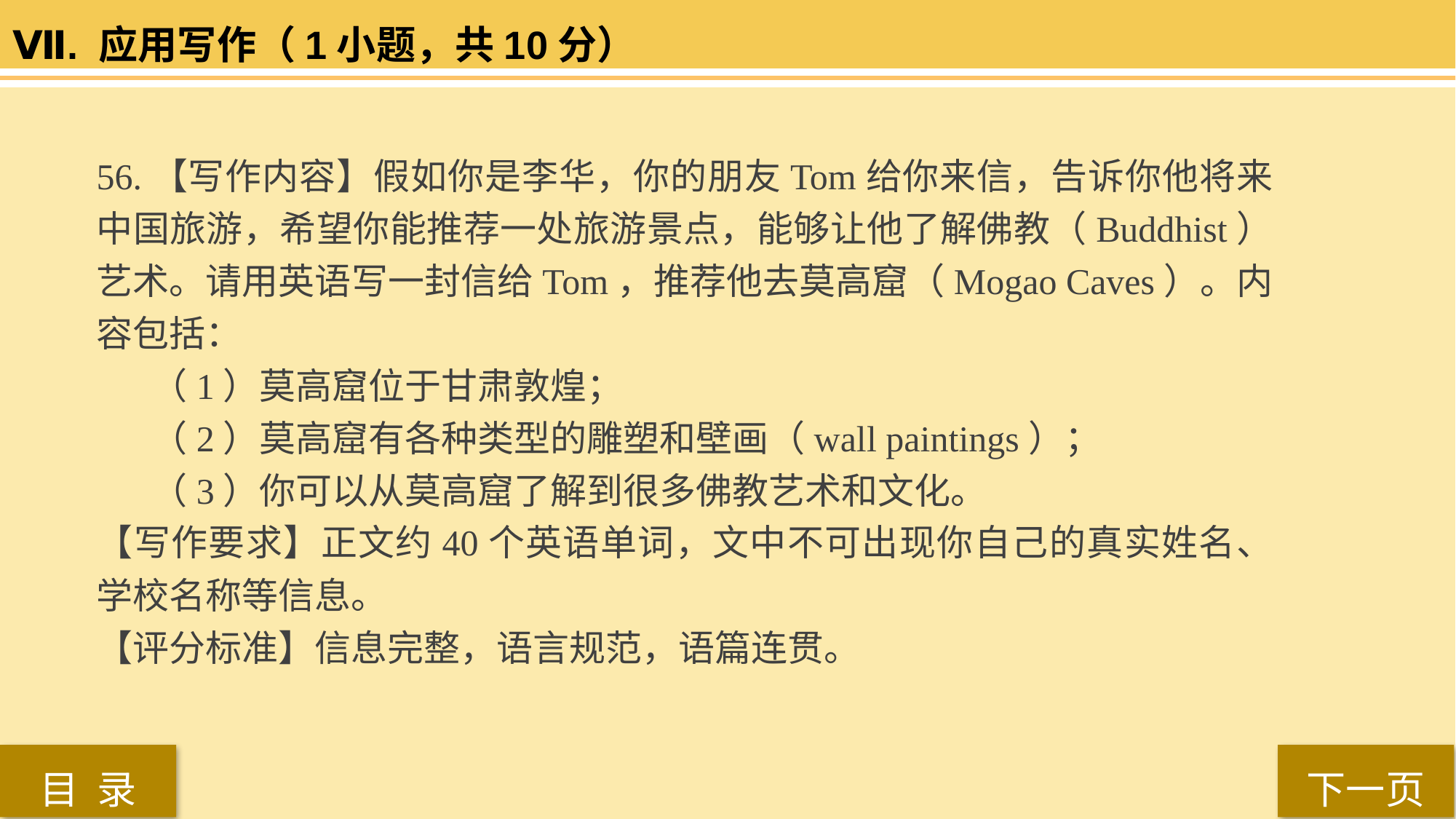

Ⅶ. 应用写作（1小题，共10分）
56.【写作内容】假如你是李华，你的朋友Tom给你来信，告诉你他将来中国旅游，希望你能推荐一处旅游景点，能够让他了解佛教（Buddhist）艺术。请用英语写一封信给Tom，推荐他去莫高窟（Mogao Caves）。内容包括：
（1）莫高窟位于甘肃敦煌；
（2）莫高窟有各种类型的雕塑和壁画（wall paintings）；
（3）你可以从莫高窟了解到很多佛教艺术和文化。
【写作要求】正文约40个英语单词，文中不可出现你自己的真实姓名、学校名称等信息。
【评分标准】信息完整，语言规范，语篇连贯。